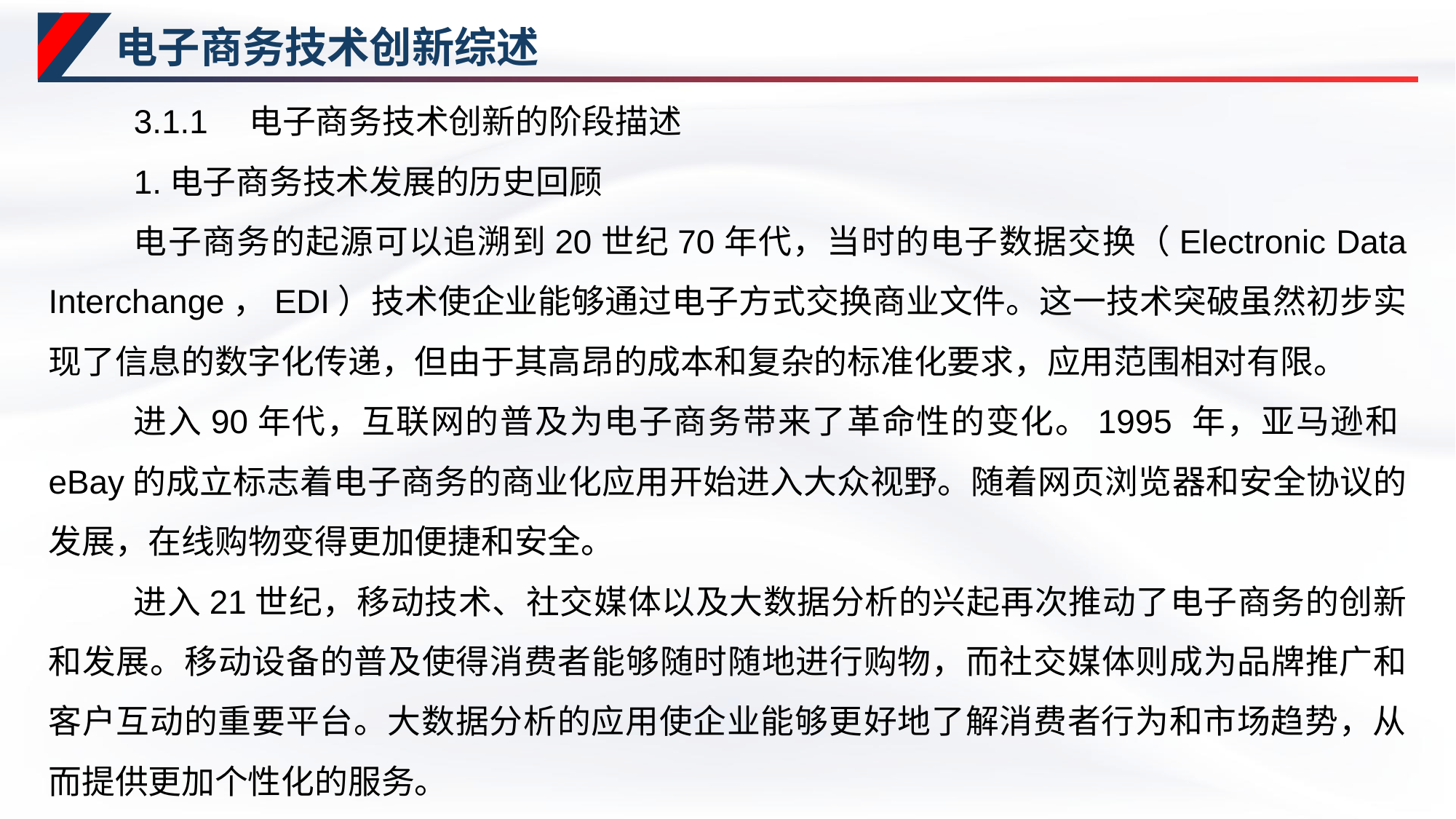

# 电子商务技术创新综述
3.1.1　电子商务技术创新的阶段描述
1.电子商务技术发展的历史回顾
电子商务的起源可以追溯到20世纪70年代，当时的电子数据交换（Electronic Data Interchange，EDI）技术使企业能够通过电子方式交换商业文件。这一技术突破虽然初步实现了信息的数字化传递，但由于其高昂的成本和复杂的标准化要求，应用范围相对有限。
进入90年代，互联网的普及为电子商务带来了革命性的变化。1995 年，亚马逊和eBay的成立标志着电子商务的商业化应用开始进入大众视野。随着网页浏览器和安全协议的发展，在线购物变得更加便捷和安全。
进入21世纪，移动技术、社交媒体以及大数据分析的兴起再次推动了电子商务的创新和发展。移动设备的普及使得消费者能够随时随地进行购物，而社交媒体则成为品牌推广和客户互动的重要平台。大数据分析的应用使企业能够更好地了解消费者行为和市场趋势，从而提供更加个性化的服务。